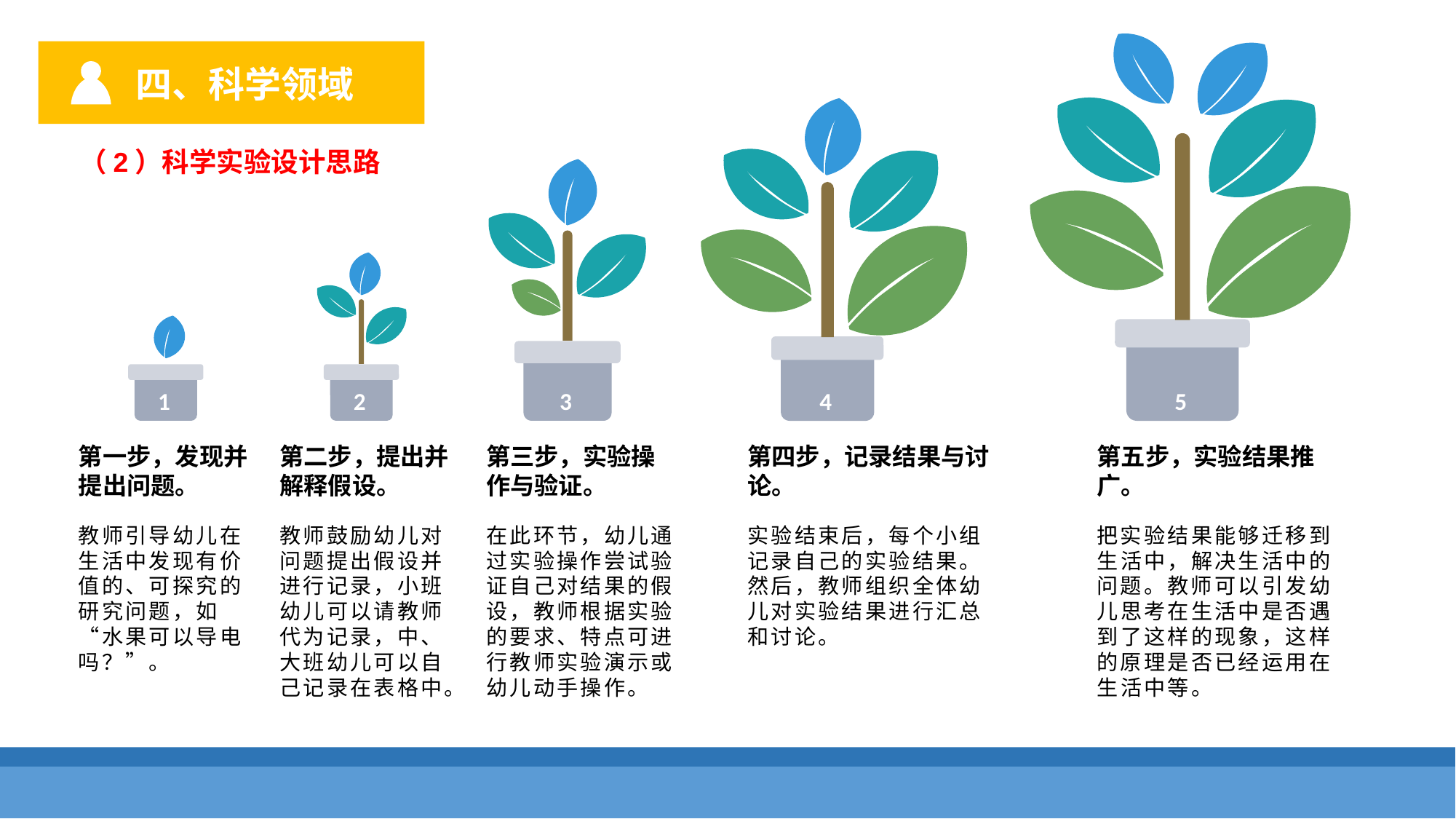

四、科学领域

（2）科学实验设计思路

1
2
3
4
5
第一步，发现并提出问题。
第二步，提出并解释假设。
第三步，实验操作与验证。
第四步，记录结果与讨论。
第五步，实验结果推广。
教师引导幼儿在生活中发现有价值的、可探究的研究问题，如“水果可以导电吗？”。
教师鼓励幼儿对问题提出假设并进行记录，小班幼儿可以请教师代为记录，中、大班幼儿可以自己记录在表格中。
在此环节，幼儿通过实验操作尝试验证自己对结果的假设，教师根据实验的要求、特点可进行教师实验演示或幼儿动手操作。
实验结束后，每个小组记录自己的实验结果。然后，教师组织全体幼
儿对实验结果进行汇总和讨论。
把实验结果能够迁移到生活中，解决生活中的问题。教师可以引发幼儿思考在生活中是否遇到了这样的现象，这样的原理是否已经运用在生活中等。